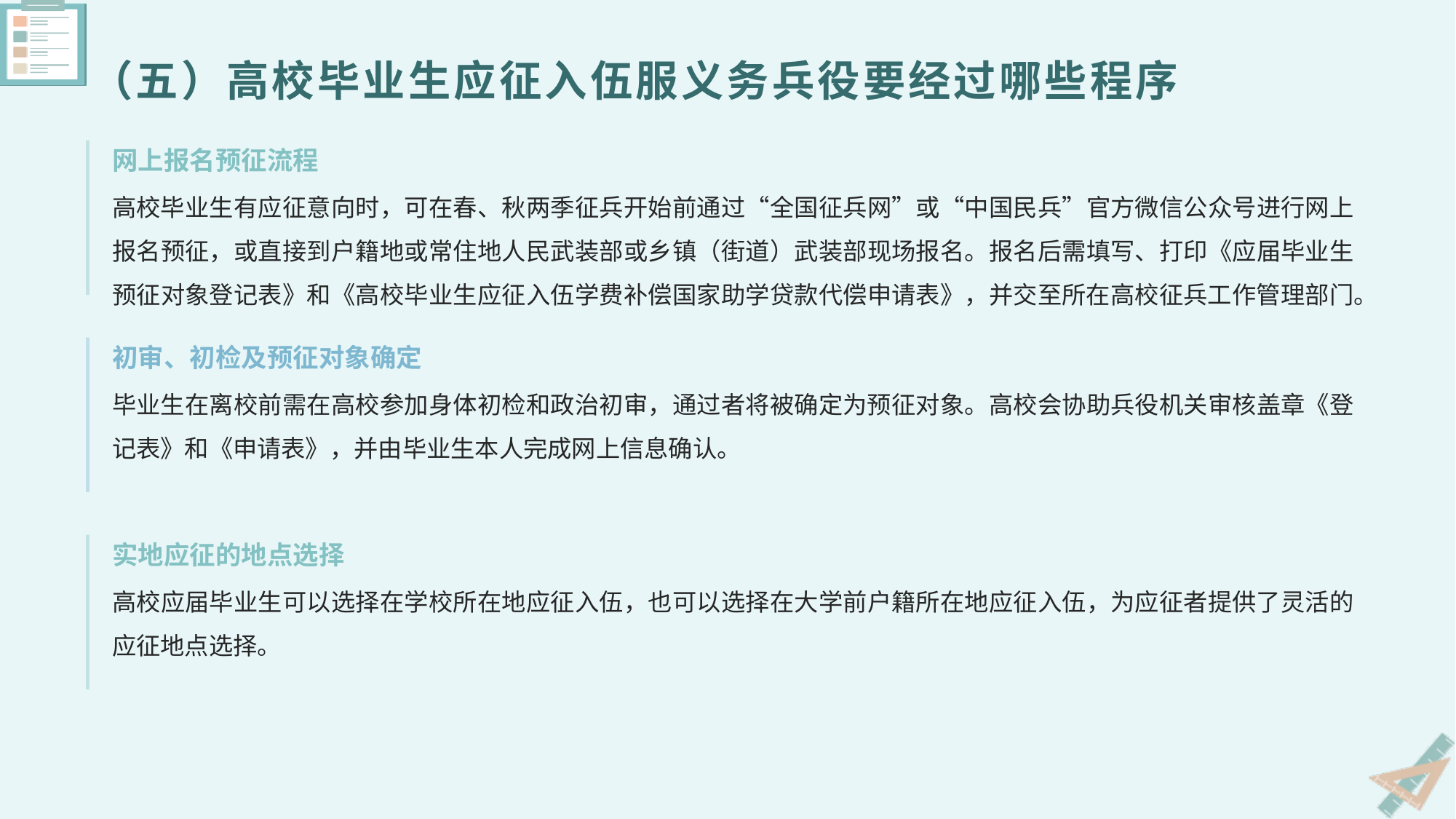

# （五）高校毕业生应征入伍服义务兵役要经过哪些程序
网上报名预征流程

高校毕业生有应征意向时，可在春、秋两季征兵开始前通过“全国征兵网”或“中国民兵”官方微信公众号进行网上报名预征，或直接到户籍地或常住地人民武装部或乡镇（街道）武装部现场报名。报名后需填写、打印《应届毕业生预征对象登记表》和《高校毕业生应征入伍学费补偿国家助学贷款代偿申请表》，并交至所在高校征兵工作管理部门。
初审、初检及预征对象确定

毕业生在离校前需在高校参加身体初检和政治初审，通过者将被确定为预征对象。高校会协助兵役机关审核盖章《登记表》和《申请表》，并由毕业生本人完成网上信息确认。
实地应征的地点选择

高校应届毕业生可以选择在学校所在地应征入伍，也可以选择在大学前户籍所在地应征入伍，为应征者提供了灵活的应征地点选择。